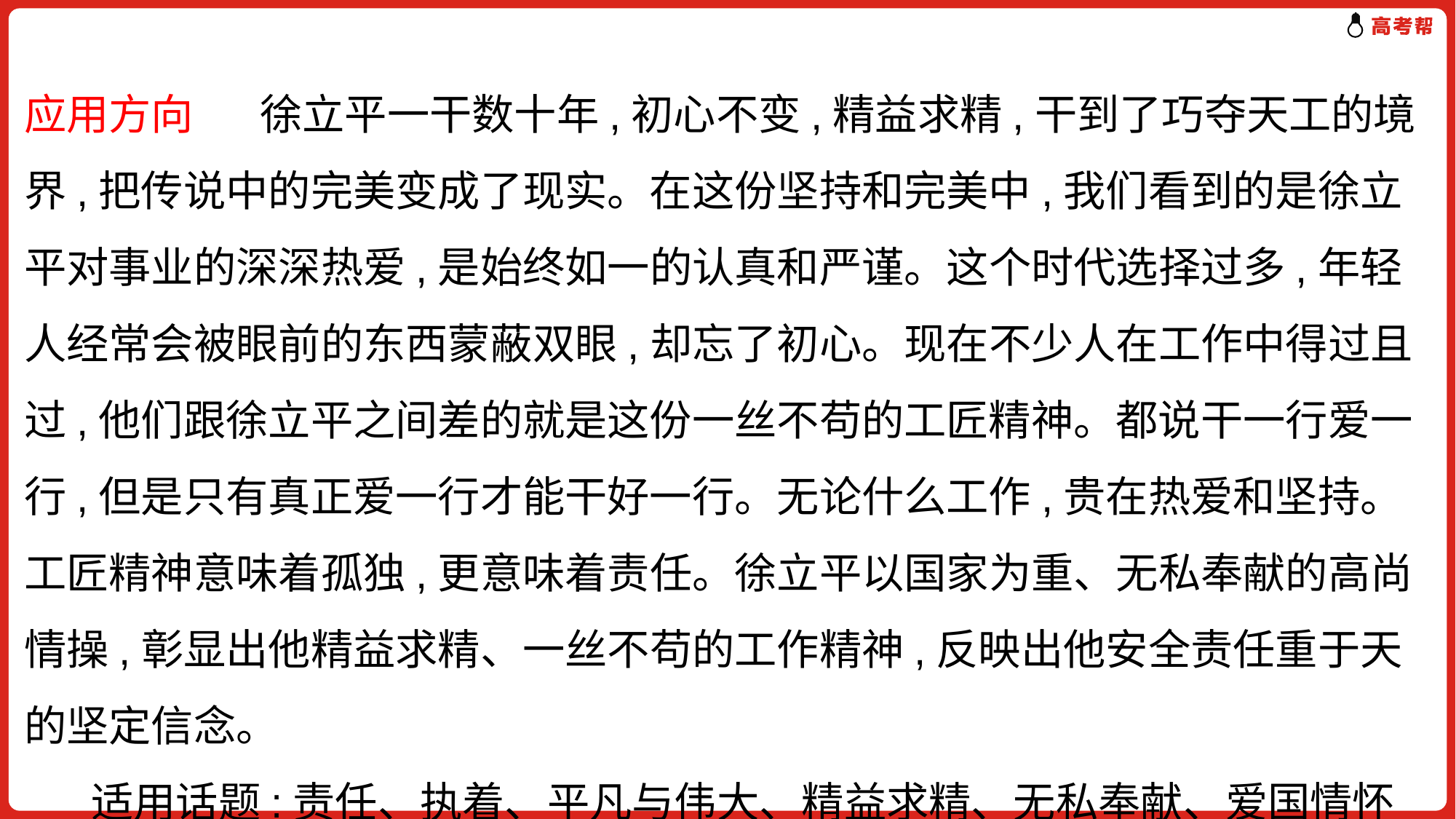

应用方向       徐立平一干数十年,初心不变,精益求精,干到了巧夺天工的境界,把传说中的完美变成了现实。在这份坚持和完美中,我们看到的是徐立平对事业的深深热爱,是始终如一的认真和严谨。这个时代选择过多,年轻人经常会被眼前的东西蒙蔽双眼,却忘了初心。现在不少人在工作中得过且过,他们跟徐立平之间差的就是这份一丝不苟的工匠精神。都说干一行爱一行,但是只有真正爱一行才能干好一行。无论什么工作,贵在热爱和坚持。工匠精神意味着孤独,更意味着责任。徐立平以国家为重、无私奉献的高尚情操,彰显出他精益求精、一丝不苟的工作精神,反映出他安全责任重于天的坚定信念。
      适用话题:责任、执着、平凡与伟大、精益求精、无私奉献、爱国情怀等。